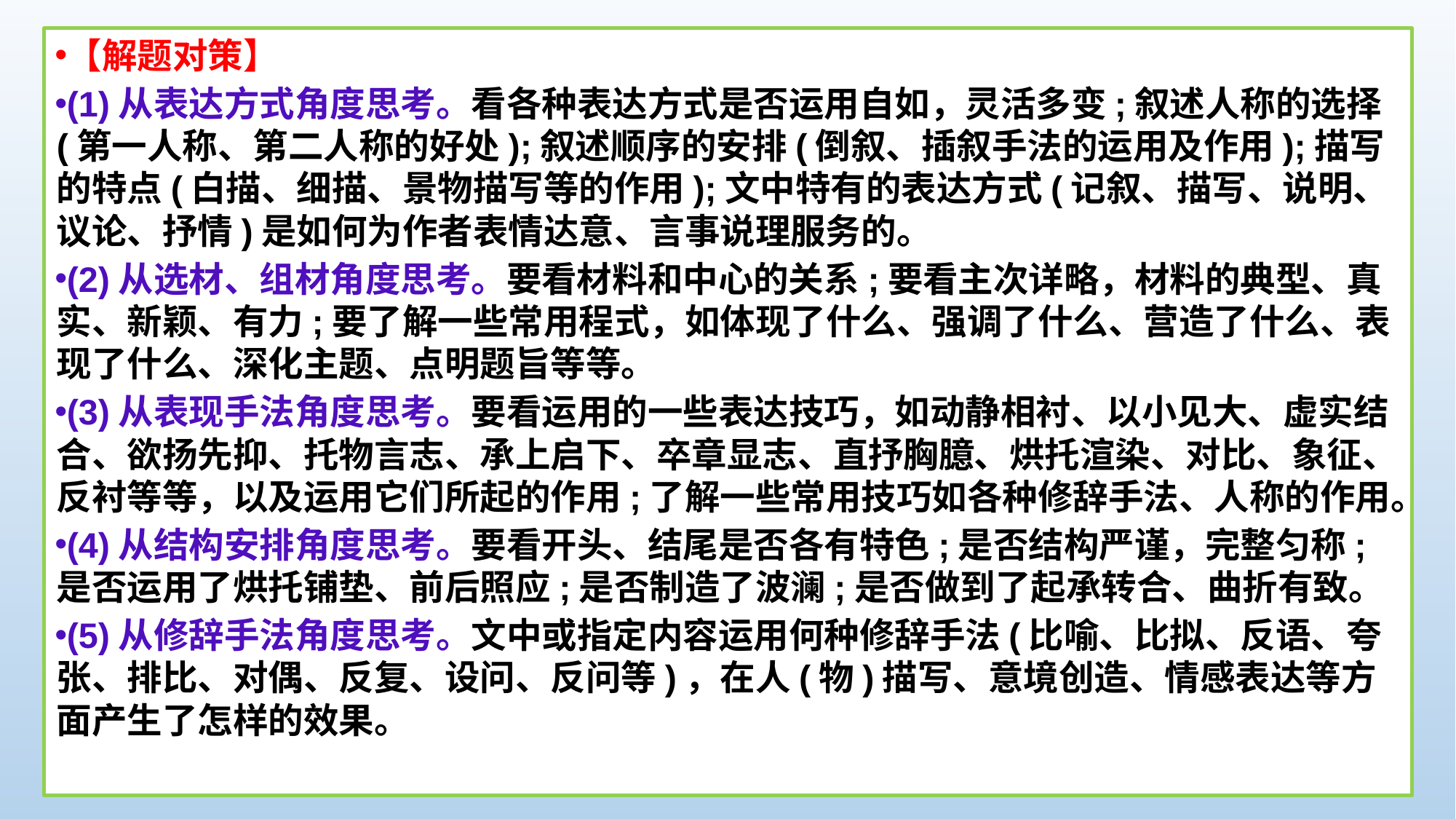

【解题对策】
(1)从表达方式角度思考。看各种表达方式是否运用自如，灵活多变;叙述人称的选择(第一人称、第二人称的好处);叙述顺序的安排(倒叙、插叙手法的运用及作用);描写的特点(白描、细描、景物描写等的作用);文中特有的表达方式(记叙、描写、说明、议论、抒情)是如何为作者表情达意、言事说理服务的。
(2)从选材、组材角度思考。要看材料和中心的关系;要看主次详略，材料的典型、真实、新颖、有力;要了解一些常用程式，如体现了什么、强调了什么、营造了什么、表现了什么、深化主题、点明题旨等等。
(3)从表现手法角度思考。要看运用的一些表达技巧，如动静相衬、以小见大、虚实结合、欲扬先抑、托物言志、承上启下、卒章显志、直抒胸臆、烘托渲染、对比、象征、反衬等等，以及运用它们所起的作用;了解一些常用技巧如各种修辞手法、人称的作用。
(4)从结构安排角度思考。要看开头、结尾是否各有特色;是否结构严谨，完整匀称;是否运用了烘托铺垫、前后照应;是否制造了波澜;是否做到了起承转合、曲折有致。
(5)从修辞手法角度思考。文中或指定内容运用何种修辞手法(比喻、比拟、反语、夸张、排比、对偶、反复、设问、反问等)，在人(物)描写、意境创造、情感表达等方面产生了怎样的效果。